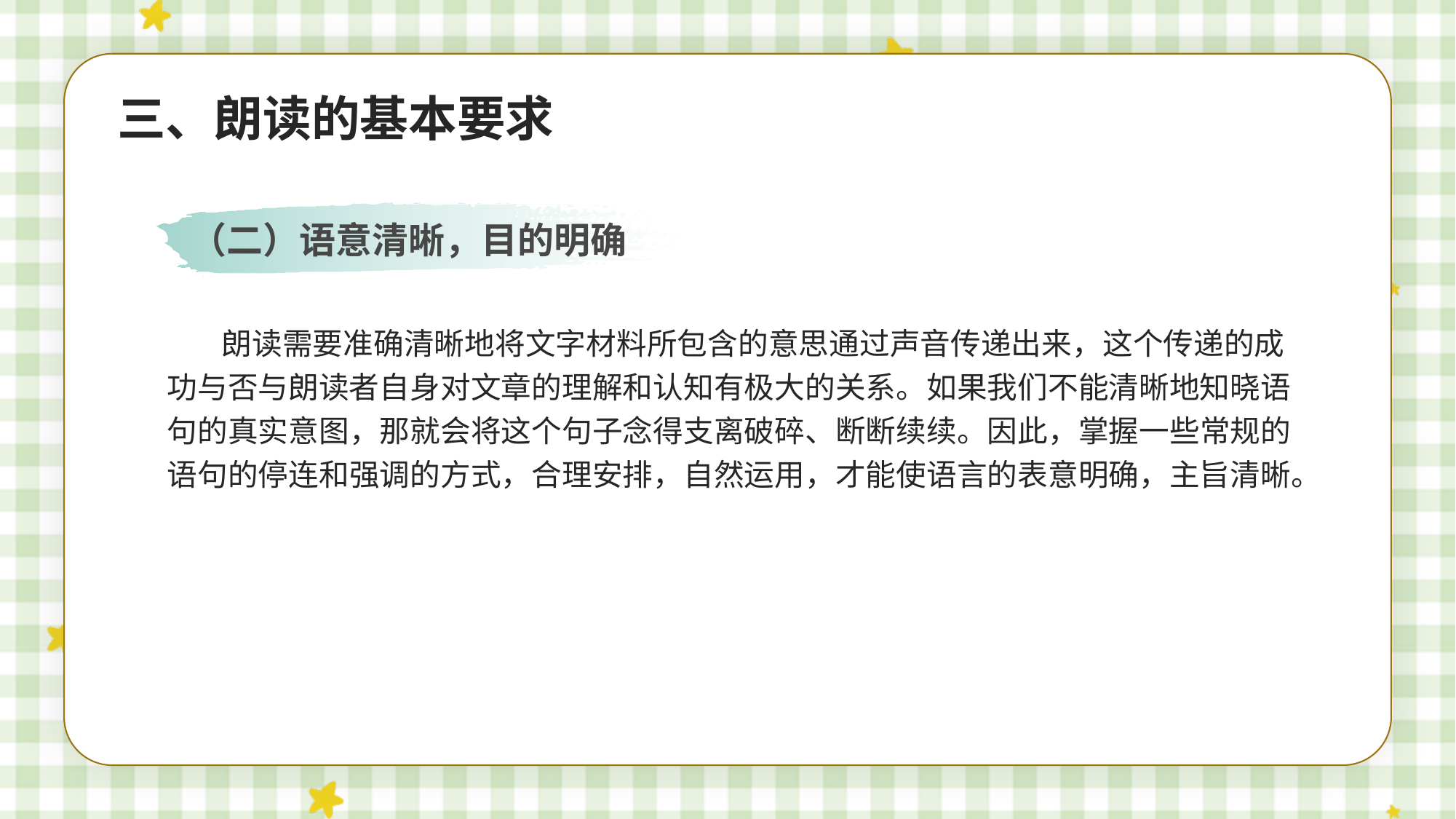

三、朗读的基本要求
（二）语意清晰，目的明确
朗读需要准确清晰地将文字材料所包含的意思通过声音传递出来，这个传递的成功与否与朗读者自身对文章的理解和认知有极大的关系。如果我们不能清晰地知晓语句的真实意图，那就会将这个句子念得支离破碎、断断续续。因此，掌握一些常规的语句的停连和强调的方式，合理安排，自然运用，才能使语言的表意明确，主旨清晰。